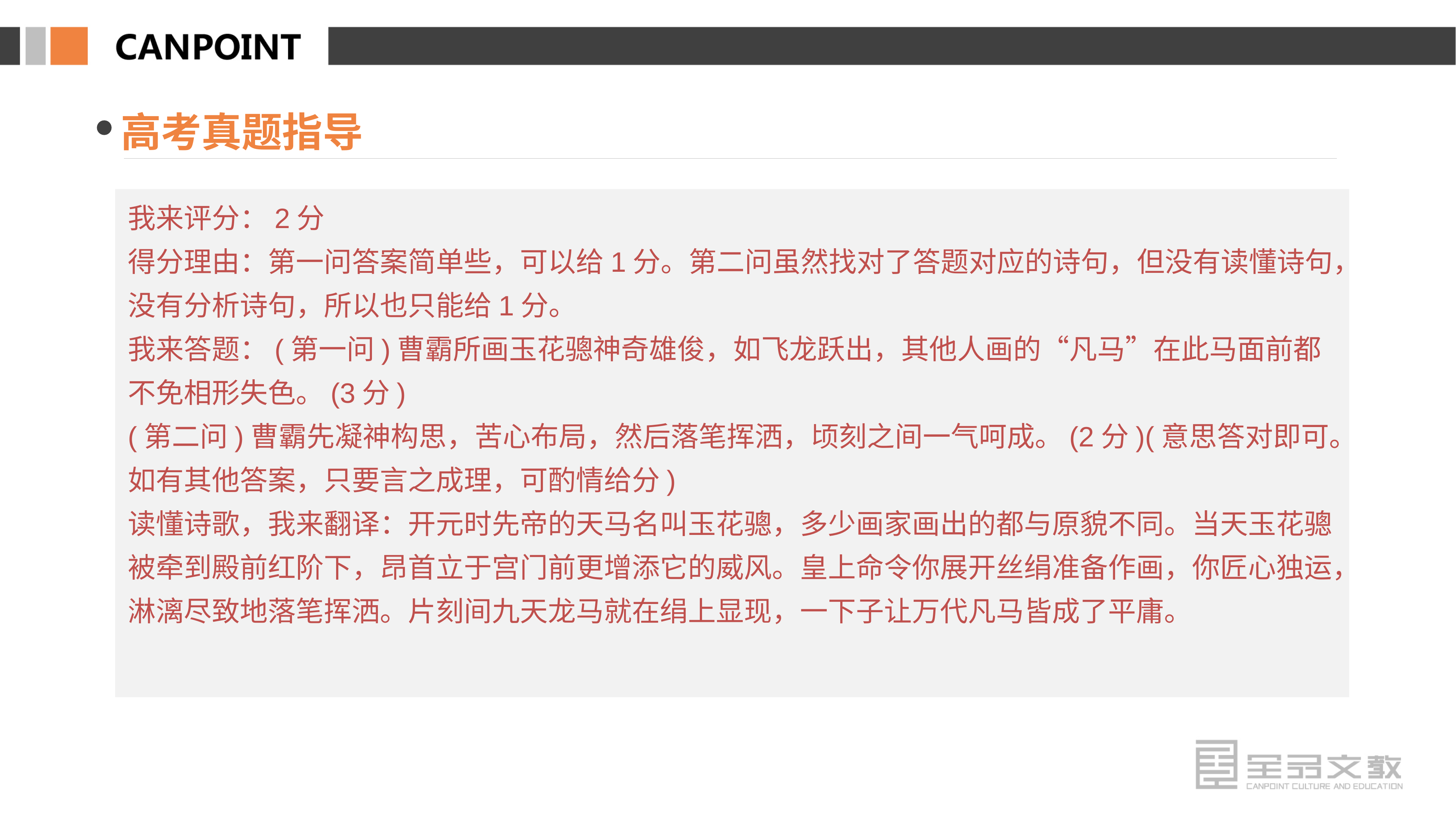

高考真题指导

我来评分：2分
得分理由：第一问答案简单些，可以给1分。第二问虽然找对了答题对应的诗句，但没有读懂诗句，没有分析诗句，所以也只能给1分。
我来答题：(第一问)曹霸所画玉花骢神奇雄俊，如飞龙跃出，其他人画的“凡马”在此马面前都不免相形失色。(3分)
(第二问)曹霸先凝神构思，苦心布局，然后落笔挥洒，顷刻之间一气呵成。(2分)(意思答对即可。如有其他答案，只要言之成理，可酌情给分)
读懂诗歌，我来翻译：开元时先帝的天马名叫玉花骢，多少画家画出的都与原貌不同。当天玉花骢被牵到殿前红阶下，昂首立于宫门前更增添它的威风。皇上命令你展开丝绢准备作画，你匠心独运，淋漓尽致地落笔挥洒。片刻间九天龙马就在绢上显现，一下子让万代凡马皆成了平庸。